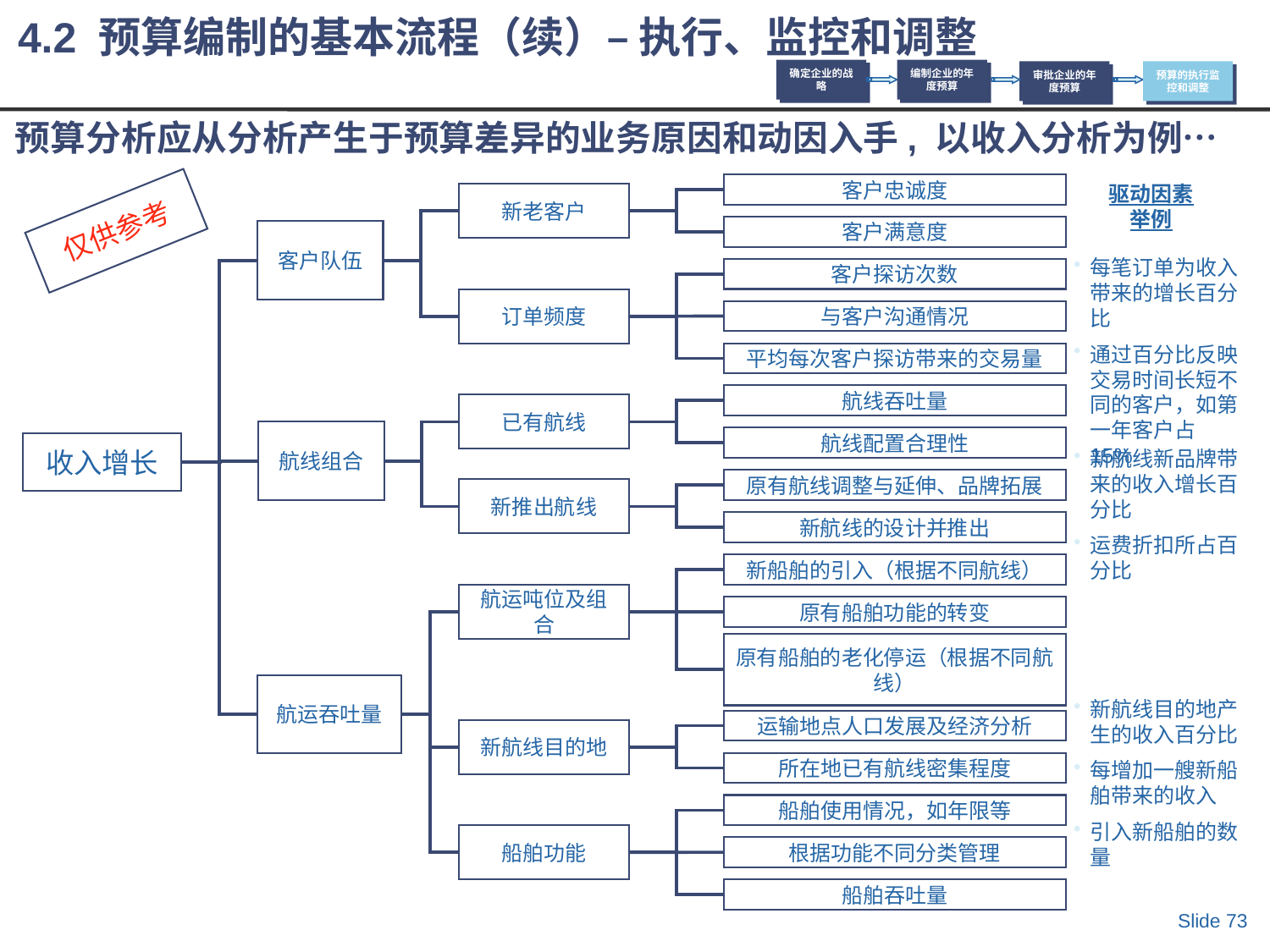

4.2 预算编制的基本流程（续）– 执行、监控和调整
确定企业的战略
编制企业的年度预算
审批企业的年度预算
预算的执行监控和调整

# 预算分析应从分析产生于预算差异的业务原因和动因入手, 以收入分析为例…
客户忠诚度
新老客户
仅供参考
客户满意度
客户队伍
客户探访次数
订单频度
与客户沟通情况
平均每次客户探访带来的交易量
航线吞吐量
已有航线
航线组合
航线配置合理性
收入增长
原有航线调整与延伸、品牌拓展
新推出航线
新航线的设计并推出
新船舶的引入（根据不同航线）
航运吨位及组合
原有船舶功能的转变
原有船舶的老化停运（根据不同航线）
航运吞吐量
运输地点人口发展及经济分析
新航线目的地
所在地已有航线密集程度
船舶使用情况，如年限等
船舶功能
根据功能不同分类管理
船舶吞吐量
驱动因素举例
每笔订单为收入带来的增长百分比
通过百分比反映交易时间长短不同的客户，如第一年客户占15%
新航线新品牌带来的收入增长百分比
运费折扣所占百分比
新航线目的地产生的收入百分比
每增加一艘新船舶带来的收入
引入新船舶的数量
Slide 73